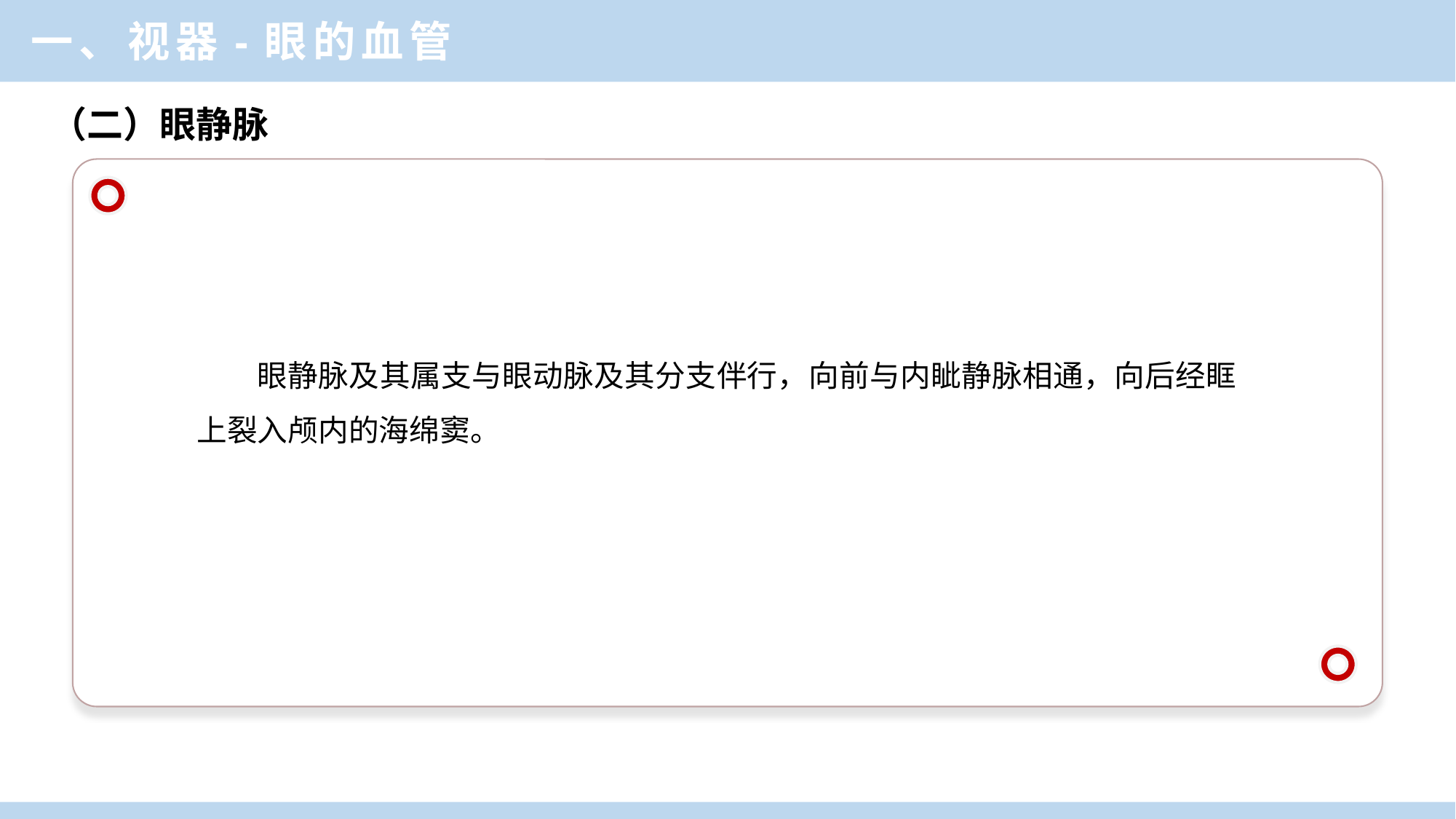

一、视器-眼的血管
（二）眼静脉

眼静脉及其属支与眼动脉及其分支伴行，向前与内眦静脉相通，向后经眶上裂入颅内的海绵窦。